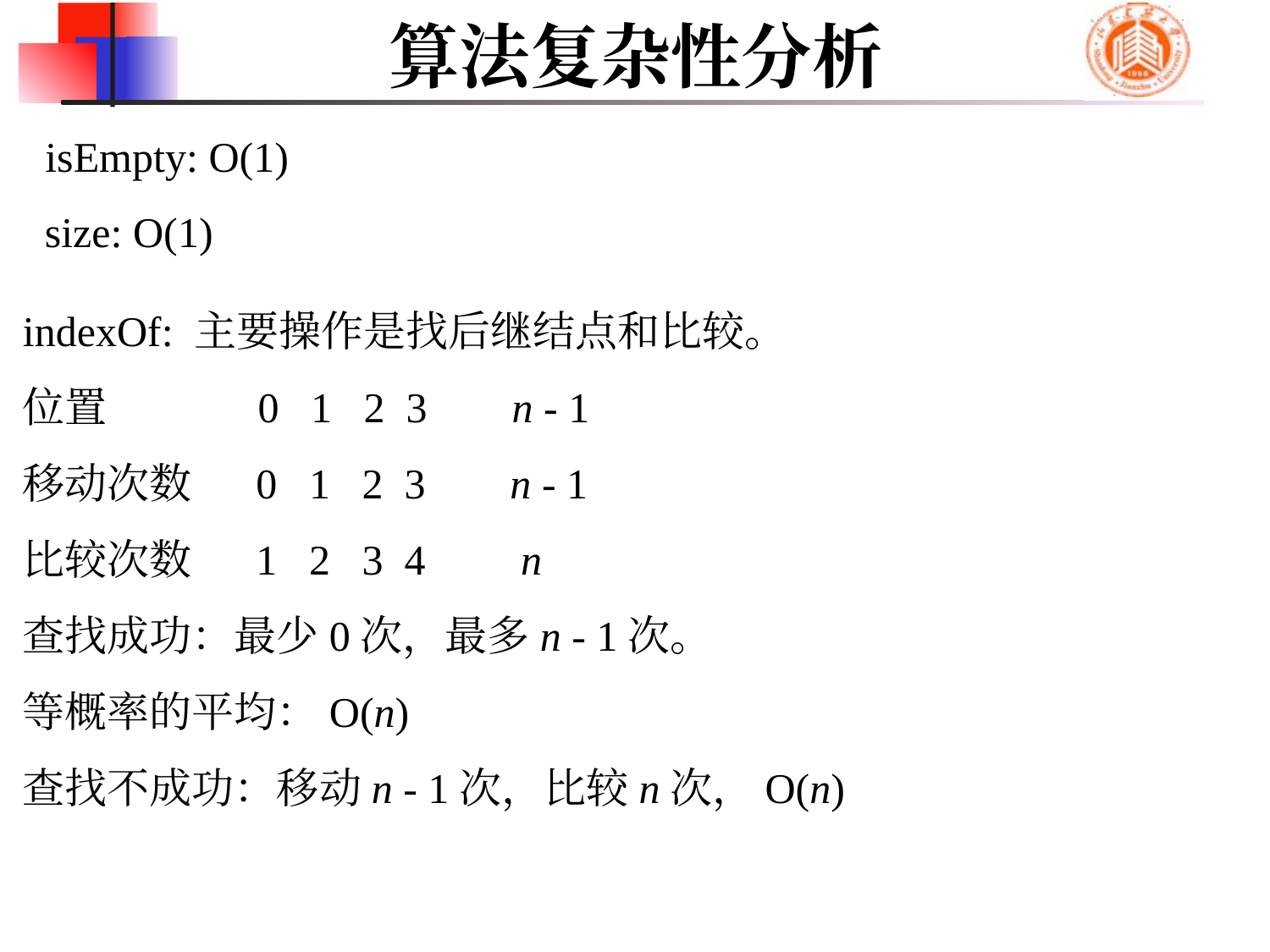

# 算法复杂性分析
isEmpty: O(1)
size: O(1)
indexOf: 主要操作是找后继结点和比较。
位置             0   1   2  3        n - 1
移动次数     0   1   2  3        n - 1
比较次数     1   2   3  4         n
查找成功：最少0次，最多n - 1次。
等概率的平均：O(n)
查找不成功：移动n - 1次，比较n次，O(n)